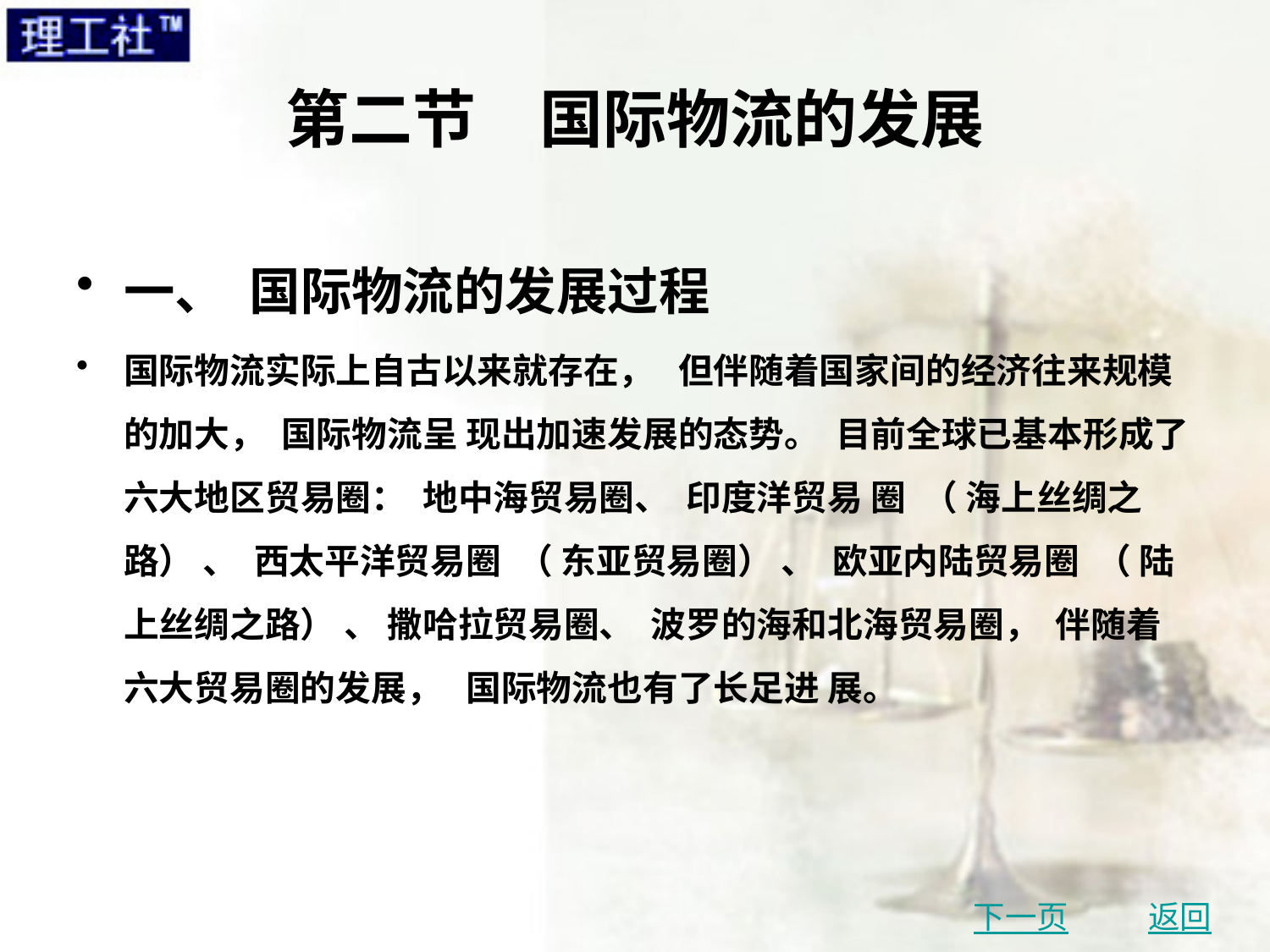

# 第二节　国际物流的发展
一、  国际物流的发展过程
国际物流实际上自古以来就存在，   但伴随着国家间的经济往来规模的加大，  国际物流呈 现出加速发展的态势。  目前全球已基本形成了六大地区贸易圈：  地中海贸易圈、  印度洋贸易 圈  （ 海上丝绸之路） 、  西太平洋贸易圈  （ 东亚贸易圈） 、  欧亚内陆贸易圈  （ 陆上丝绸之路） 、 撒哈拉贸易圈、  波罗的海和北海贸易圈，  伴随着六大贸易圈的发展，   国际物流也有了长足进 展。
下一页
返回